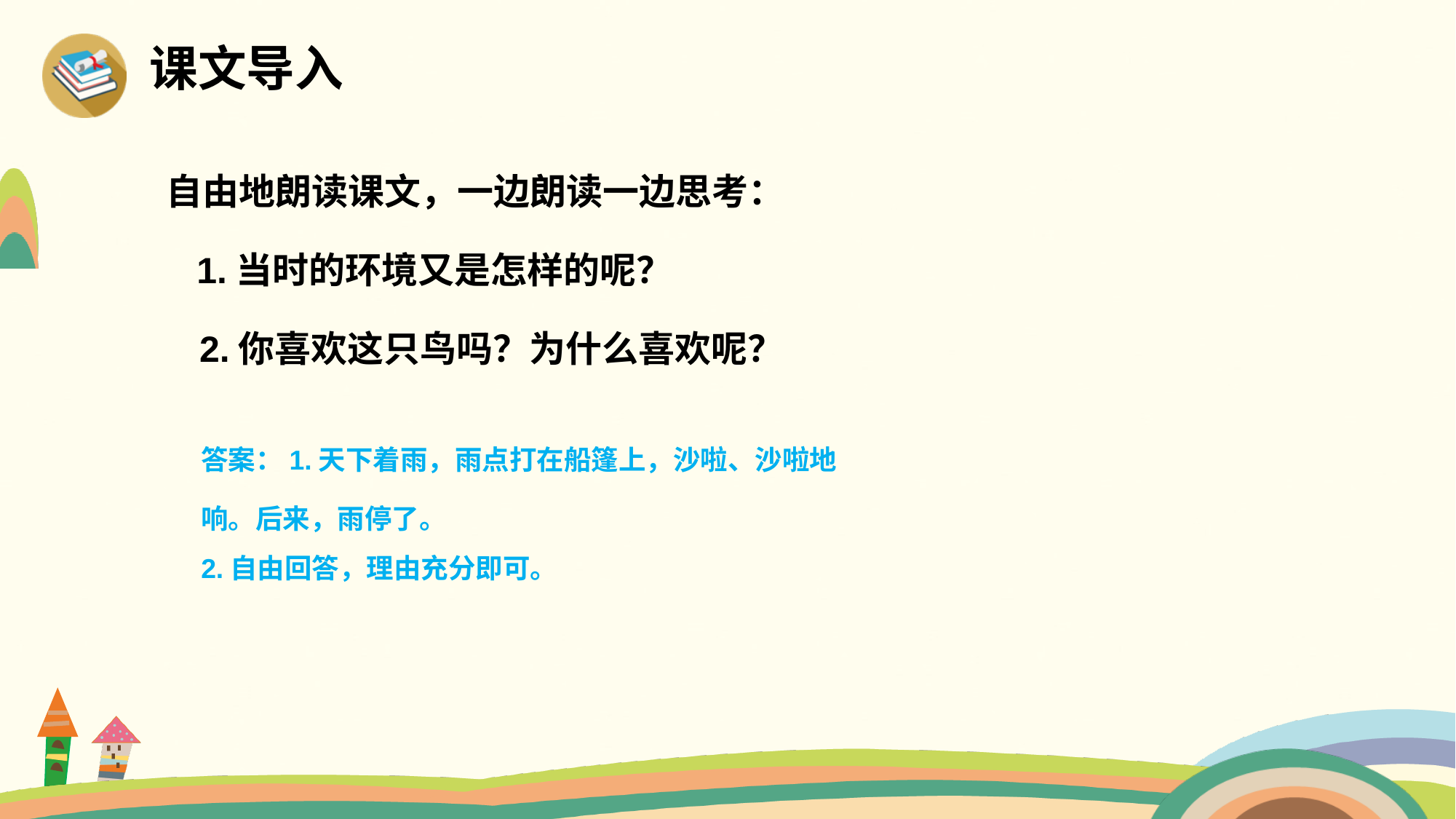

课文导入
自由地朗读课文，一边朗读一边思考：
   1.当时的环境又是怎样的呢？
   2.你喜欢这只鸟吗？为什么喜欢呢？

答案：1.天下着雨，雨点打在船篷上，沙啦、沙啦地响。后来，雨停了。
2.自由回答，理由充分即可。